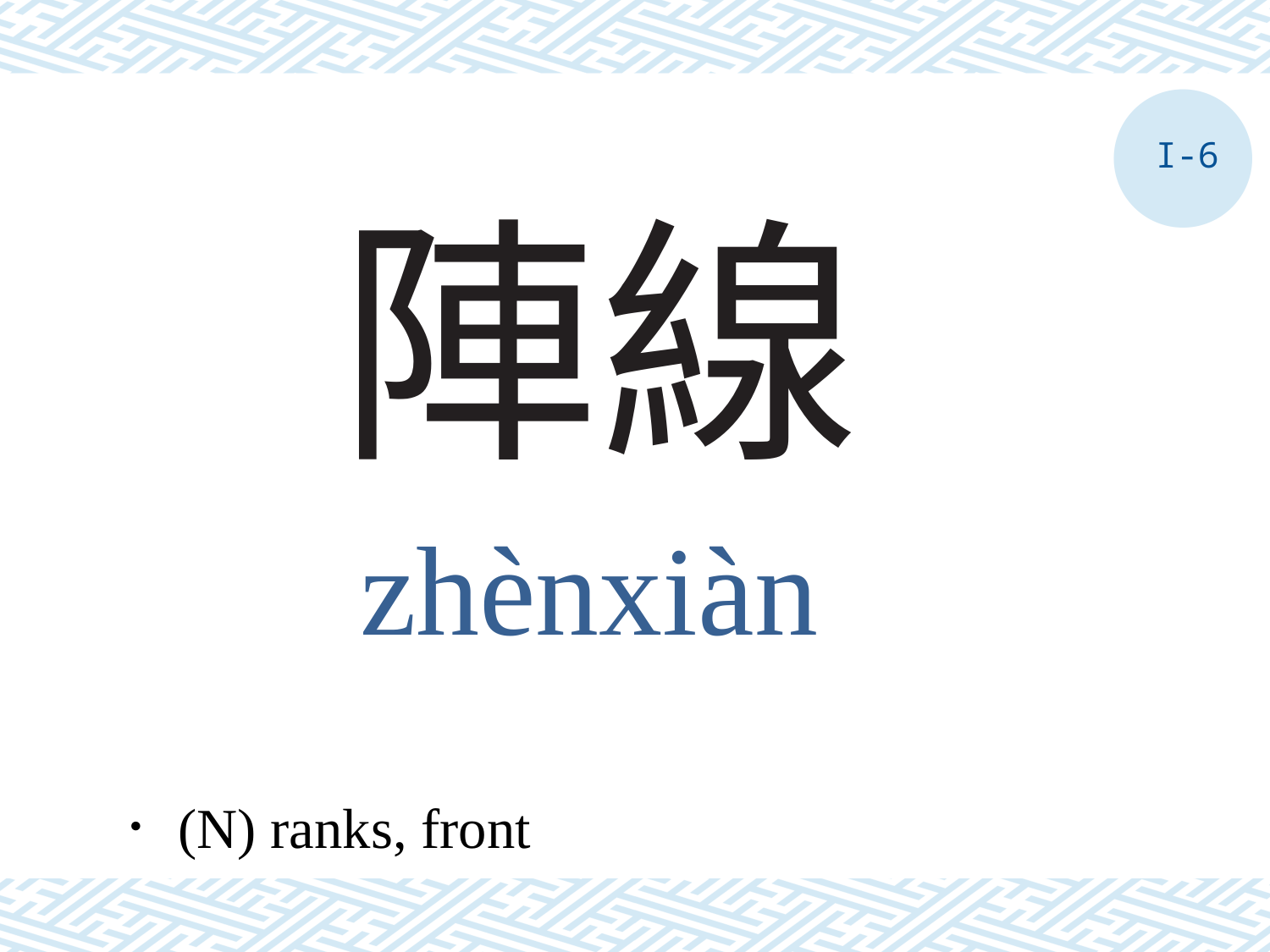

I-6

# 陣線
zhènxiàn
．(N) ranks, front